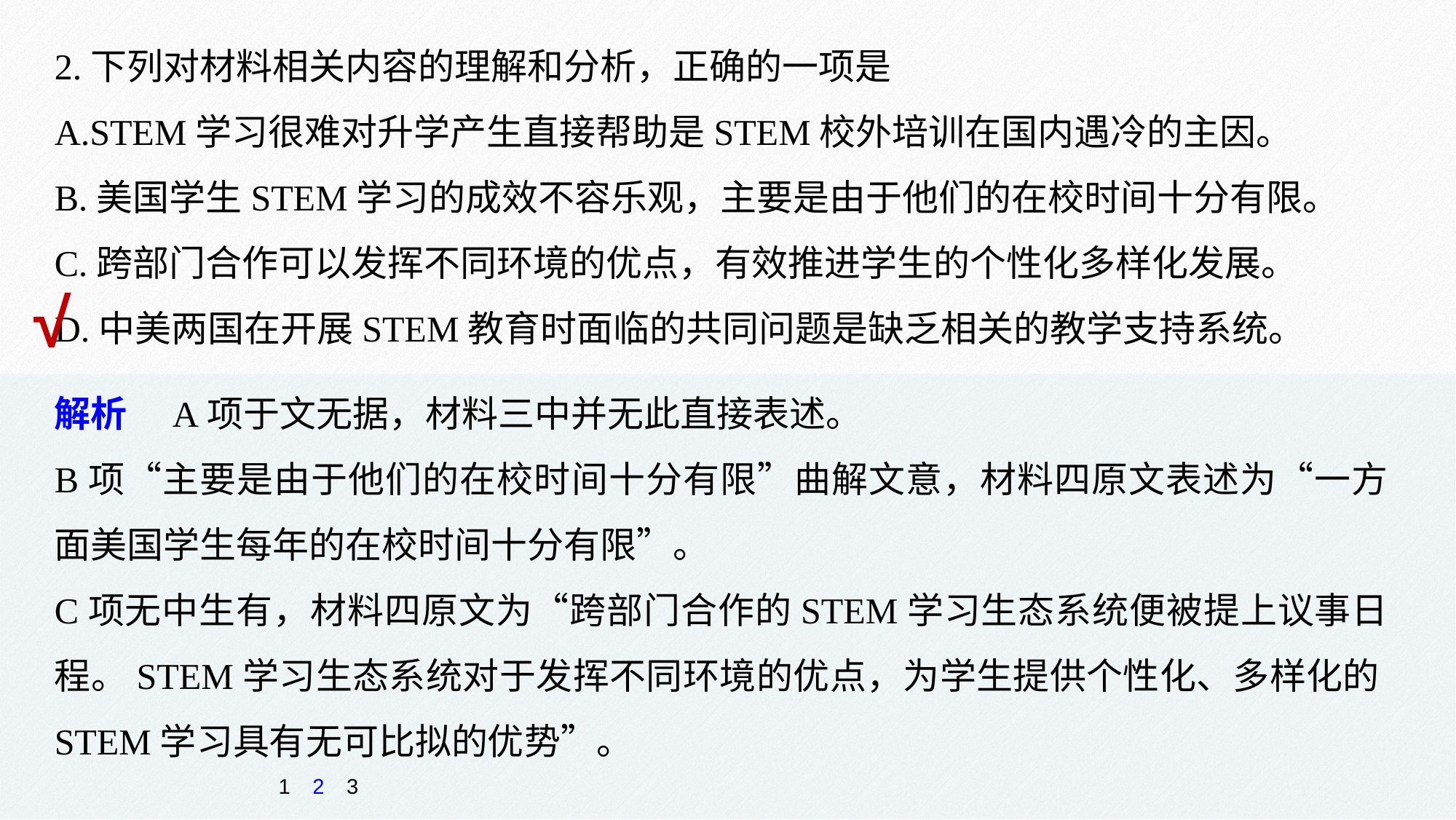

2.下列对材料相关内容的理解和分析，正确的一项是
A.STEM学习很难对升学产生直接帮助是STEM校外培训在国内遇冷的主因。
B.美国学生STEM学习的成效不容乐观，主要是由于他们的在校时间十分有限。
C.跨部门合作可以发挥不同环境的优点，有效推进学生的个性化多样化发展。
D.中美两国在开展STEM教育时面临的共同问题是缺乏相关的教学支持系统。
√
解析　A项于文无据，材料三中并无此直接表述。
B项“主要是由于他们的在校时间十分有限”曲解文意，材料四原文表述为“一方面美国学生每年的在校时间十分有限”。
C项无中生有，材料四原文为“跨部门合作的STEM学习生态系统便被提上议事日程。STEM学习生态系统对于发挥不同环境的优点，为学生提供个性化、多样化的STEM学习具有无可比拟的优势”。

1
2
3